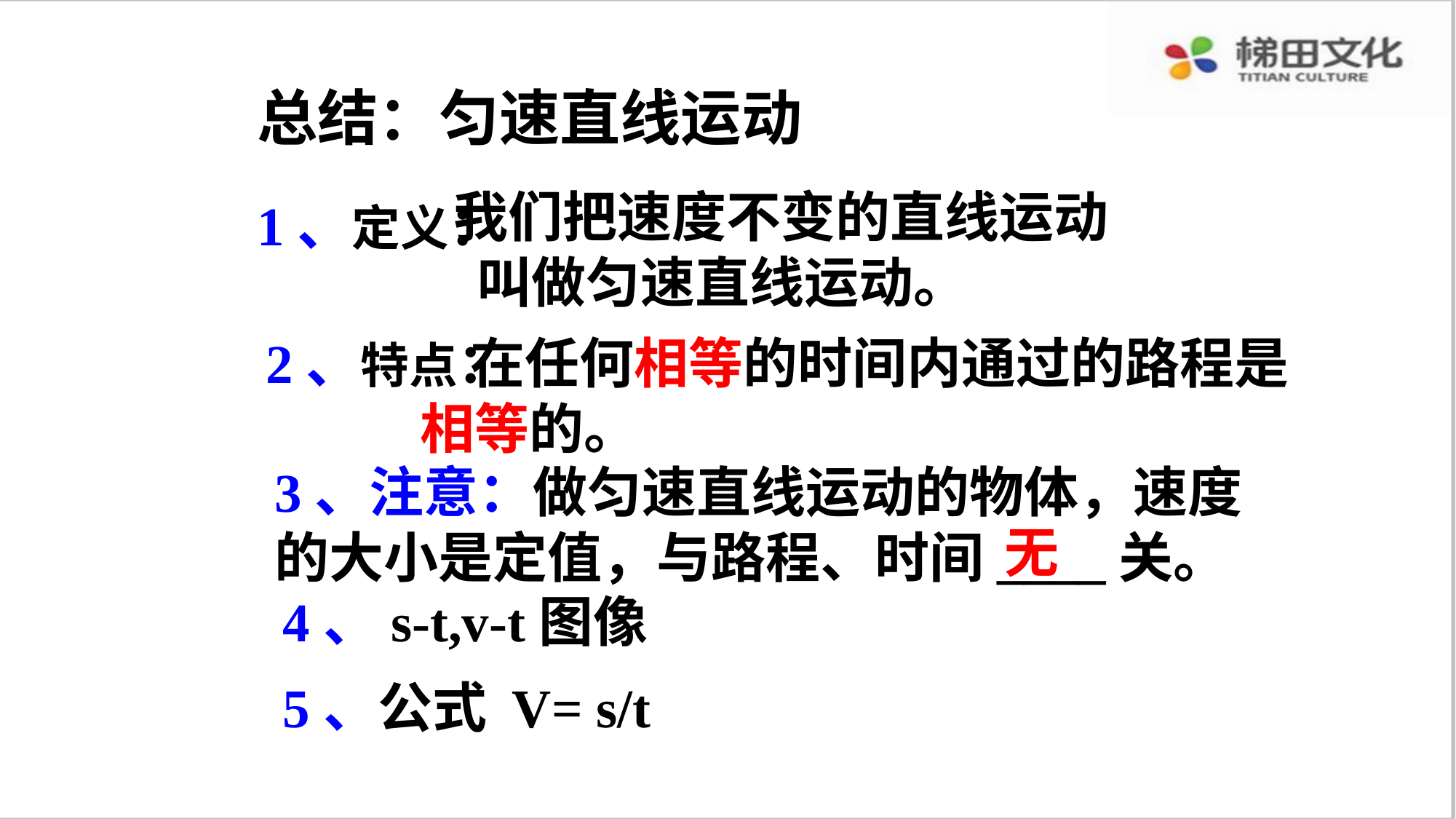

总结：匀速直线运动
   我们把速度不变的直线运动            叫做匀速直线运动。
1、定义：
2、特点：
   在任何相等的时间内通过的路程是相等的。
3、注意：做匀速直线运动的物体，速度的大小是定值，与路程、时间____关。
无
4、s-t,v-t图像
5、公式 V= s/t
6